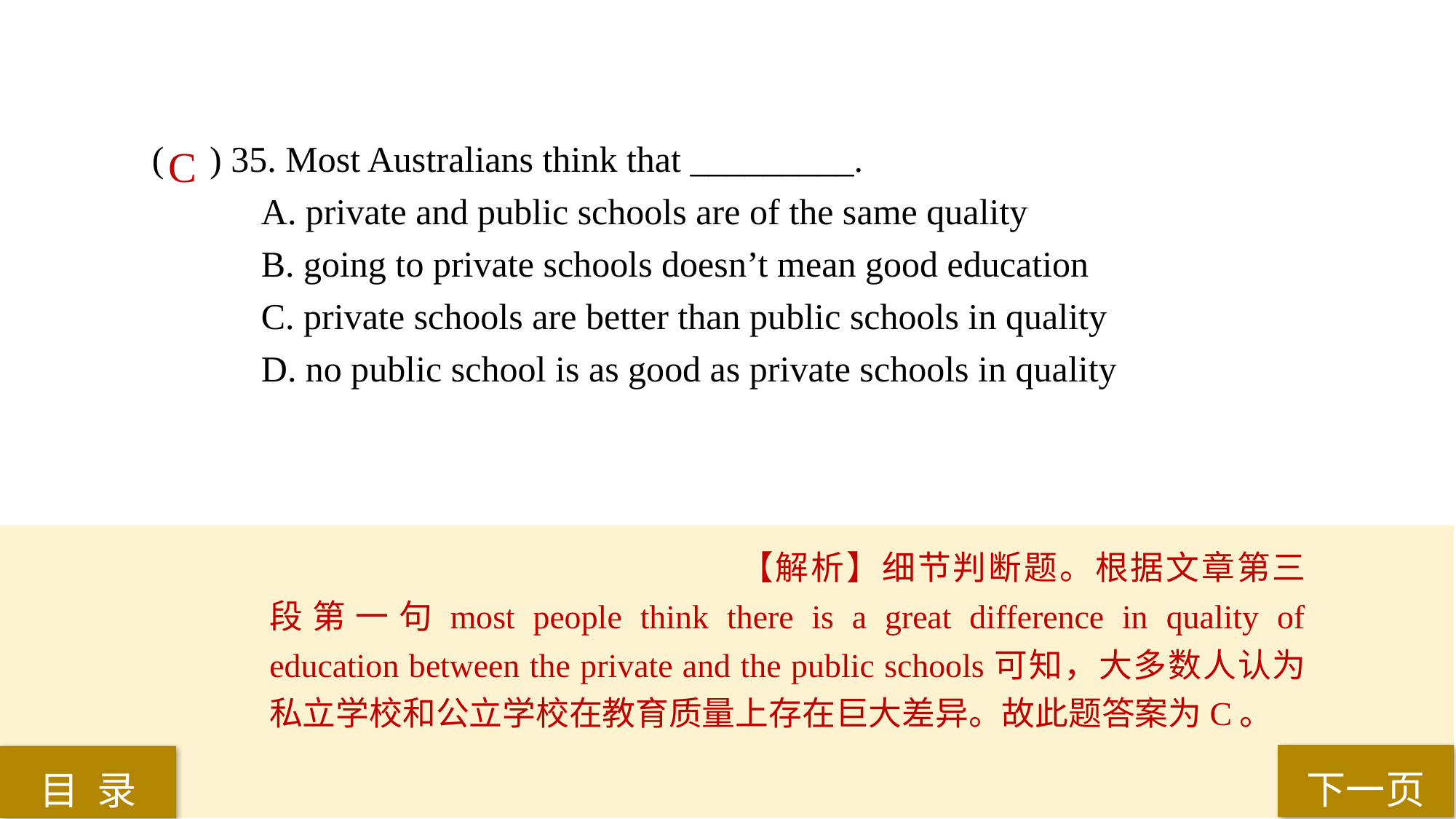

(     ) 35. Most Australians think that _________.
A. private and public schools are of the same quality
B. going to private schools doesn’t mean good education
C. private schools are better than public schools in quality
D. no public school is as good as private schools in quality
C
【解析】细节判断题。根据文章第三段第一句most people think there is a great difference in quality of education between the private and the public schools可知，大多数人认为私立学校和公立学校在教育质量上存在巨大差异。故此题答案为C。